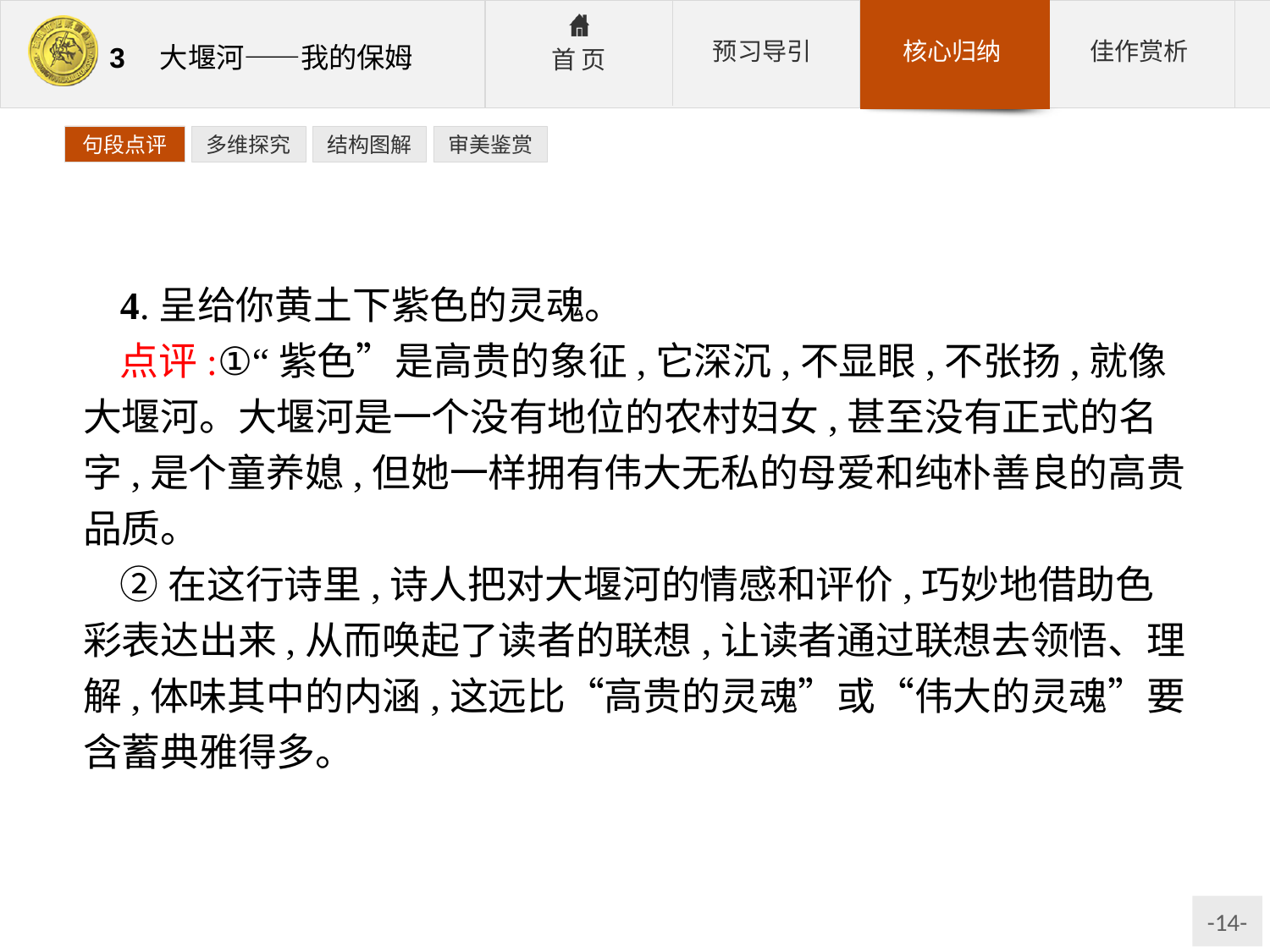

句段点评
多维探究
结构图解
审美鉴赏
4.呈给你黄土下紫色的灵魂。
点评:①“紫色”是高贵的象征,它深沉,不显眼,不张扬,就像大堰河。大堰河是一个没有地位的农村妇女,甚至没有正式的名字,是个童养媳,但她一样拥有伟大无私的母爱和纯朴善良的高贵品质。
②在这行诗里,诗人把对大堰河的情感和评价,巧妙地借助色彩表达出来,从而唤起了读者的联想,让读者通过联想去领悟、理解,体味其中的内涵,这远比“高贵的灵魂”或“伟大的灵魂”要含蓄典雅得多。